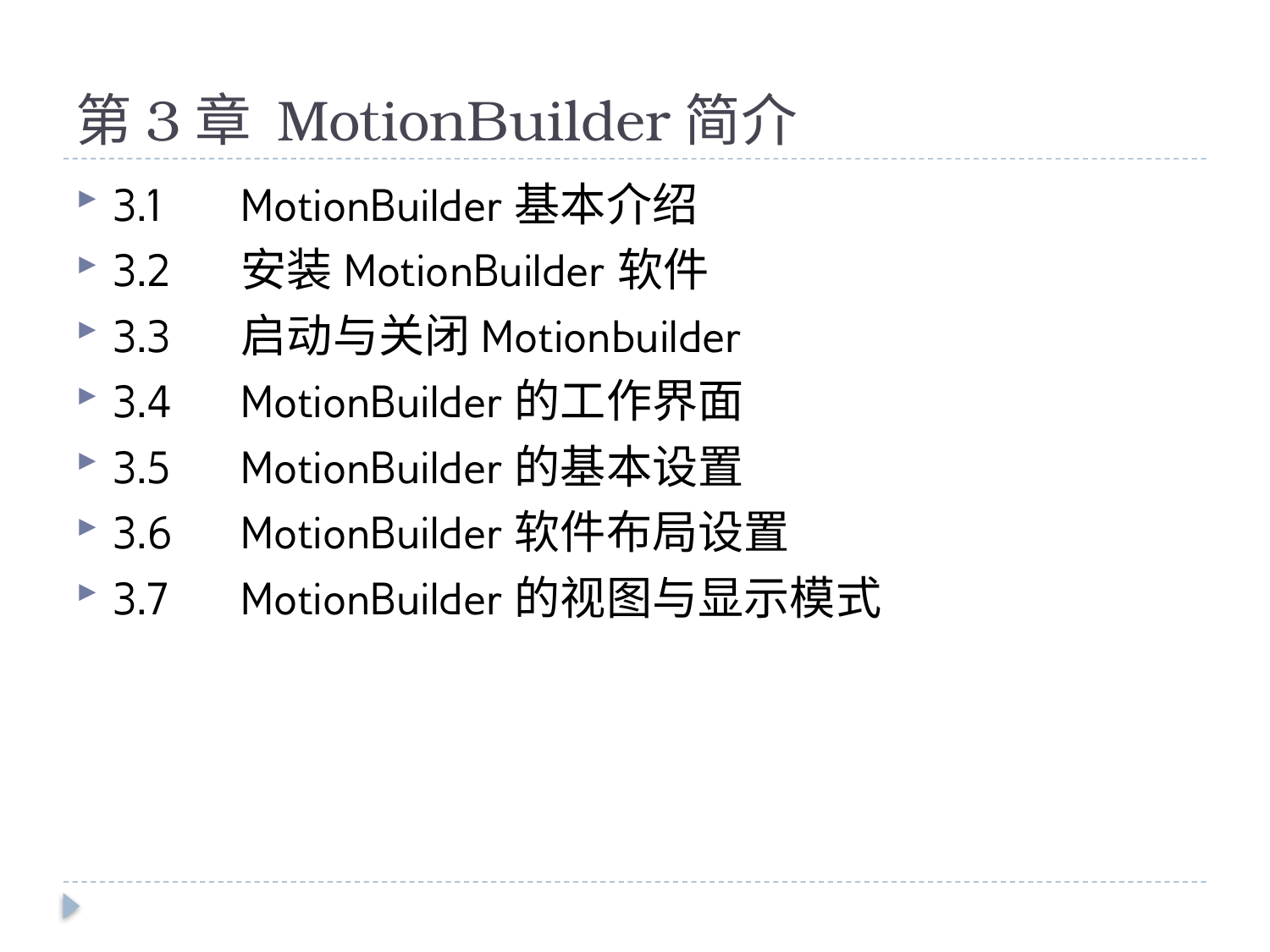

# 第3章 MotionBuilder简介
3.1	MotionBuilder基本介绍
3.2	安装MotionBuilder软件
3.3	启动与关闭Motionbuilder
3.4	MotionBuilder的工作界面
3.5	MotionBuilder的基本设置
3.6	MotionBuilder软件布局设置
3.7	MotionBuilder的视图与显示模式